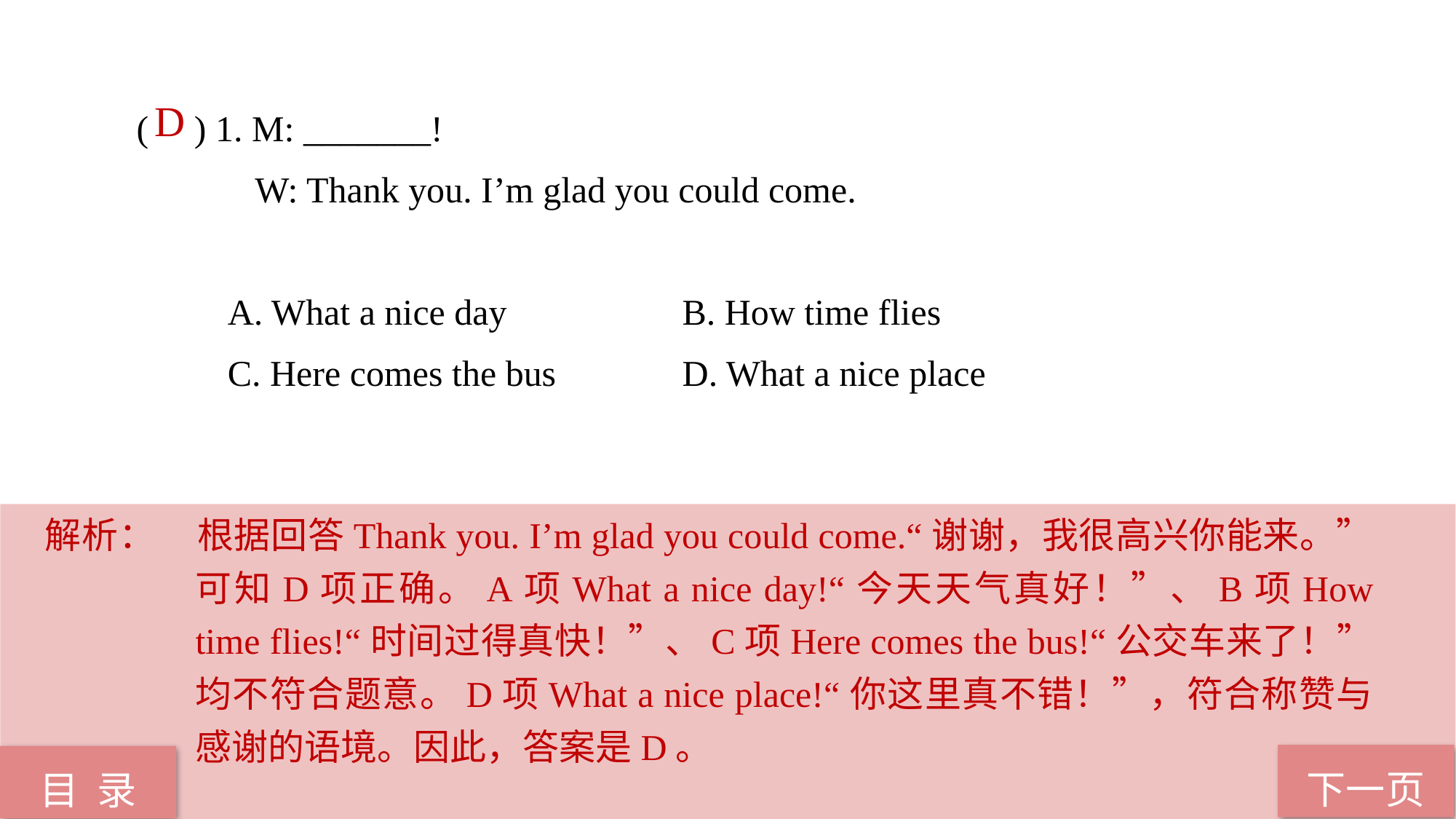

(     ) 1. M: _______!
             W: Thank you. I’m glad you could come.

          A. What a nice day 		B. How time flies
          C. Here comes the bus 		D. What a nice place
 D
解析：	根据回答Thank you. I’m glad you could come.“谢谢，我很高兴你能来。”可知D项正确。A项What a nice day!“今天天气真好！”、B项How time flies!“时间过得真快！”、C项Here comes the bus!“公交车来了！”均不符合题意。D项What a nice place!“你这里真不错！”，符合称赞与感谢的语境。因此，答案是D。